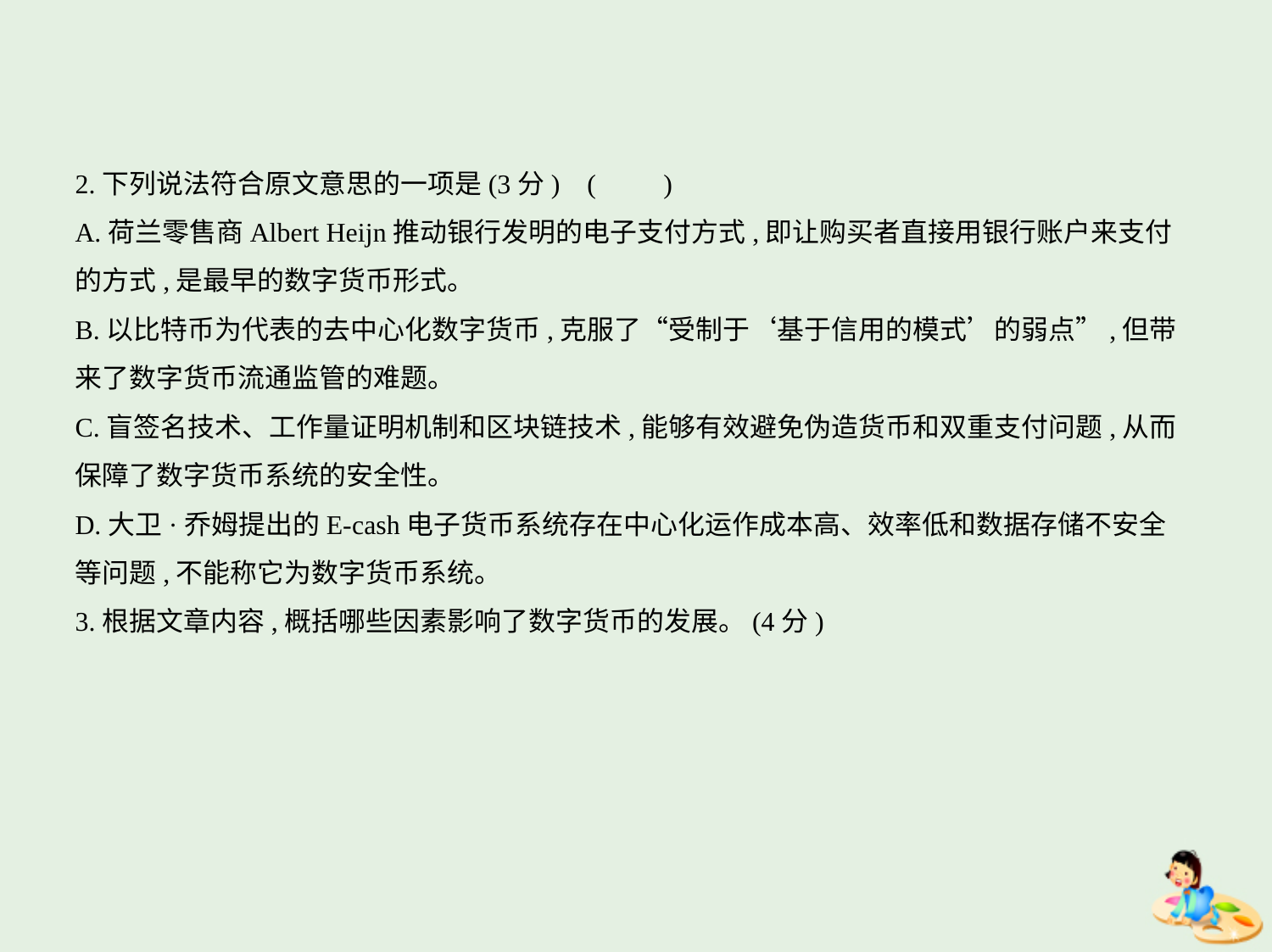

2.下列说法符合原文意思的一项是(3分) (　　)
A.荷兰零售商Albert Heijn推动银行发明的电子支付方式,即让购买者直接用银行账户来支付
的方式,是最早的数字货币形式。
B.以比特币为代表的去中心化数字货币,克服了“受制于‘基于信用的模式’的弱点”,但带
来了数字货币流通监管的难题。
C.盲签名技术、工作量证明机制和区块链技术,能够有效避免伪造货币和双重支付问题,从而
保障了数字货币系统的安全性。
D.大卫·乔姆提出的E-cash电子货币系统存在中心化运作成本高、效率低和数据存储不安全
等问题,不能称它为数字货币系统。
3.根据文章内容,概括哪些因素影响了数字货币的发展。(4分)